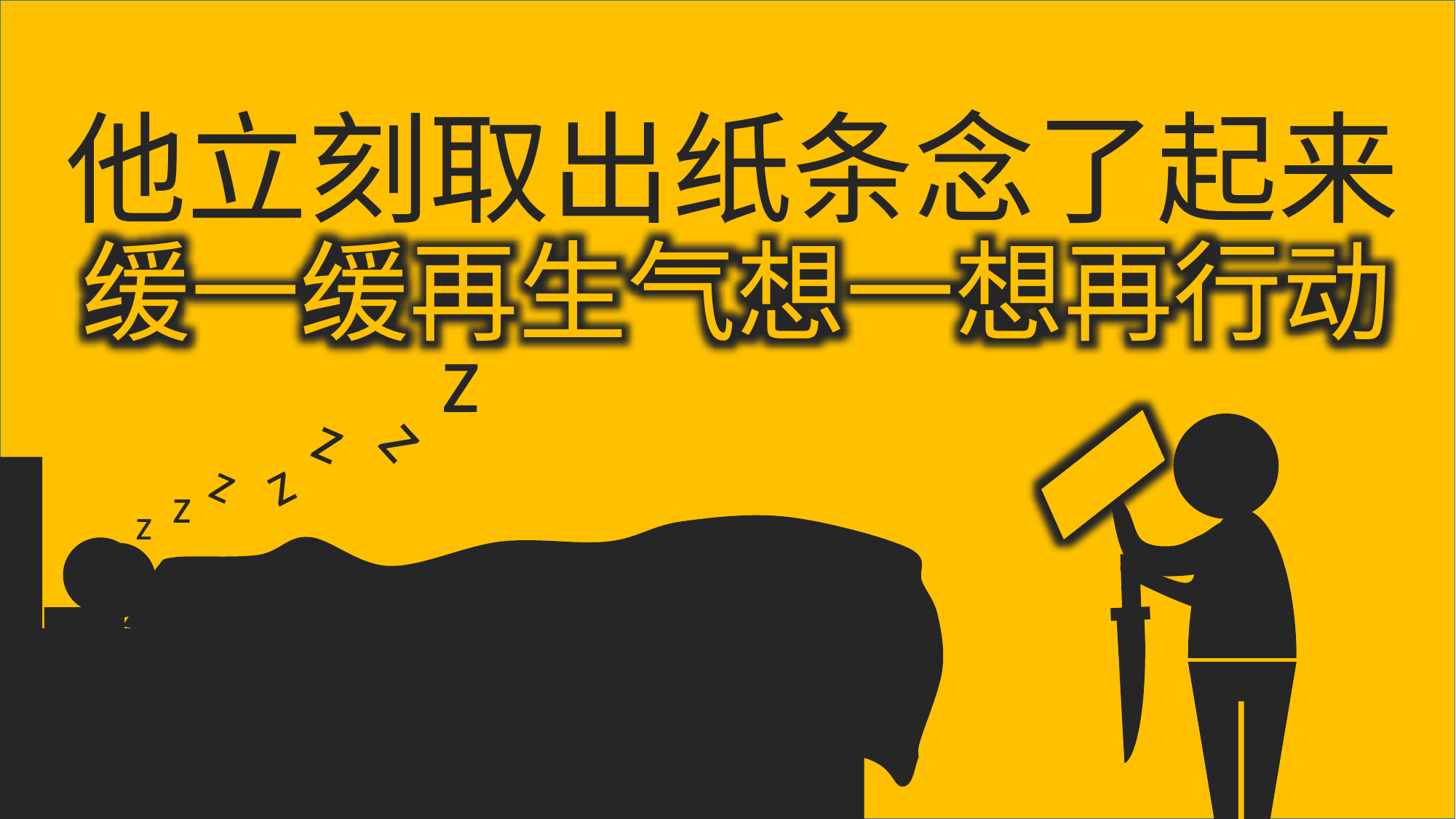

他立刻取出纸条念了起来
缓一缓再生气想一想再行动
z
z
z
z
z
z
z